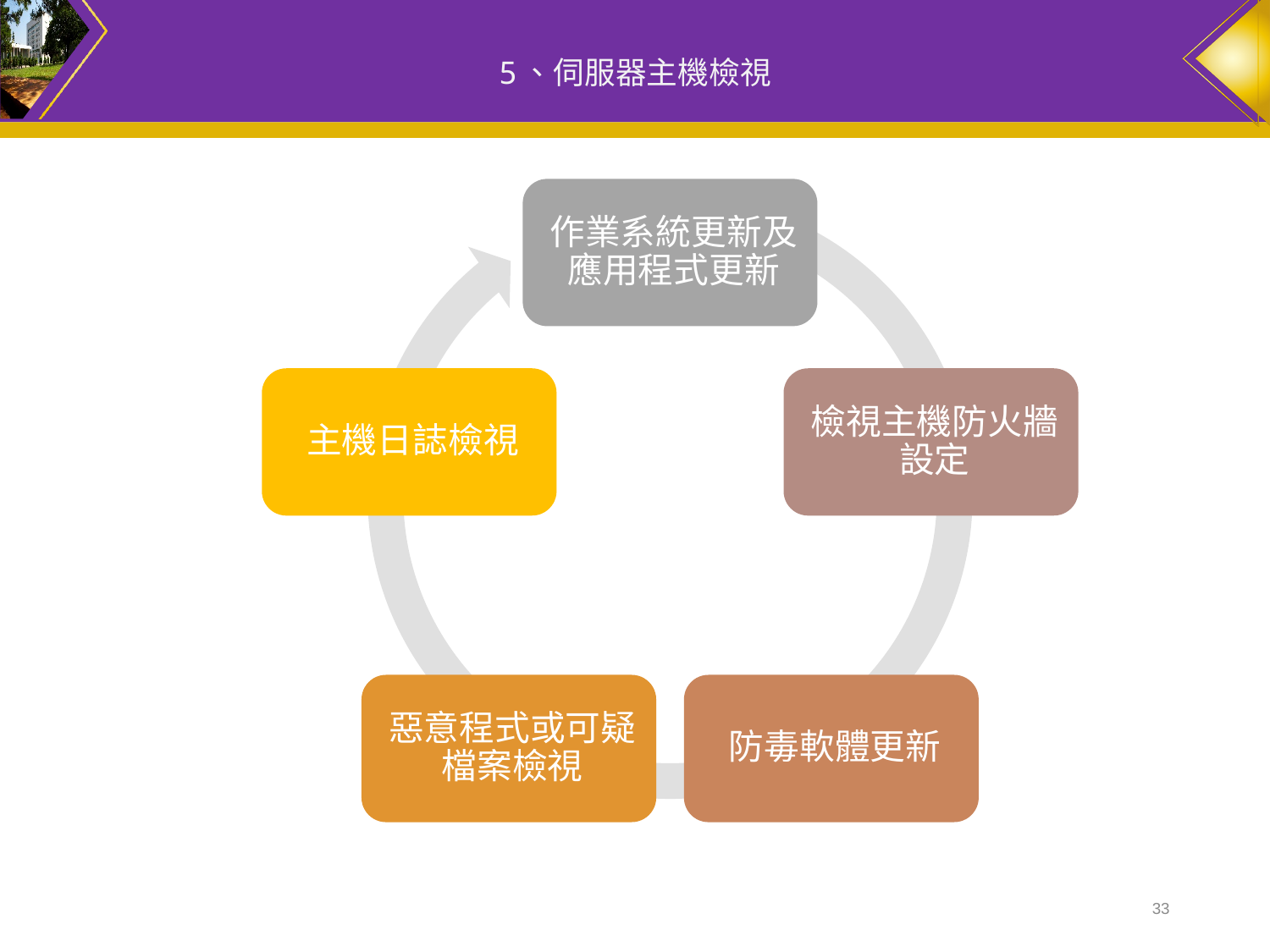

# 5、伺服器主機檢視
作業系統更新及應用程式更新
檢視主機防火牆設定
防毒軟體更新
惡意程式或可疑檔案檢視
主機日誌檢視

33